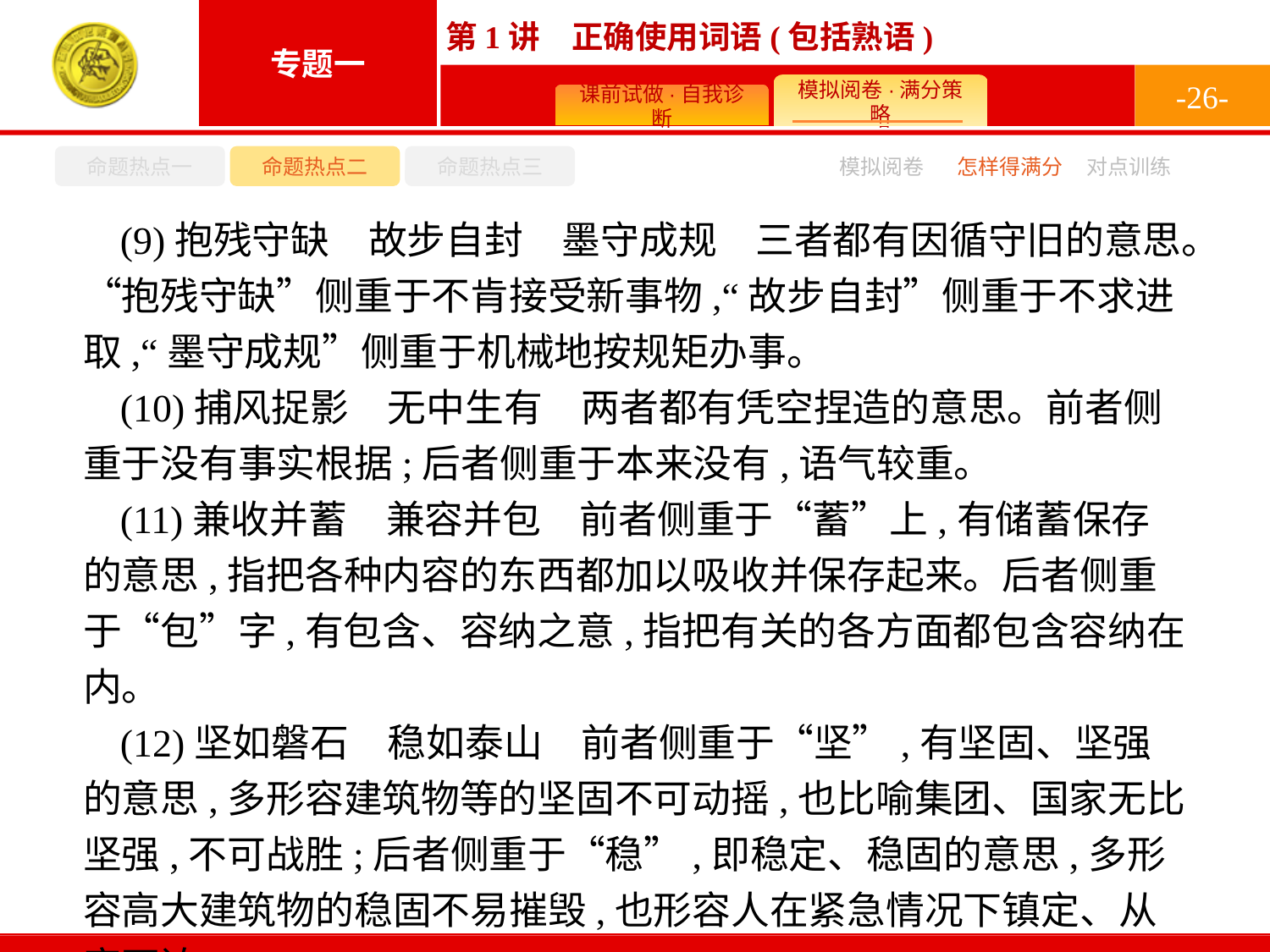

-26-
命题热点一
命题热点二
命题热点三
怎样得满分
模拟阅卷
对点训练
(9)抱残守缺　故步自封　墨守成规　三者都有因循守旧的意思。“抱残守缺”侧重于不肯接受新事物,“故步自封”侧重于不求进取,“墨守成规”侧重于机械地按规矩办事。
(10)捕风捉影　无中生有　两者都有凭空捏造的意思。前者侧重于没有事实根据;后者侧重于本来没有,语气较重。
(11)兼收并蓄　兼容并包　前者侧重于“蓄”上,有储蓄保存的意思,指把各种内容的东西都加以吸收并保存起来。后者侧重于“包”字,有包含、容纳之意,指把有关的各方面都包含容纳在内。
(12)坚如磐石　稳如泰山　前者侧重于“坚”,有坚固、坚强的意思,多形容建筑物等的坚固不可动摇,也比喻集团、国家无比坚强,不可战胜;后者侧重于“稳”,即稳定、稳固的意思,多形容高大建筑物的稳固不易摧毁,也形容人在紧急情况下镇定、从容不迫。